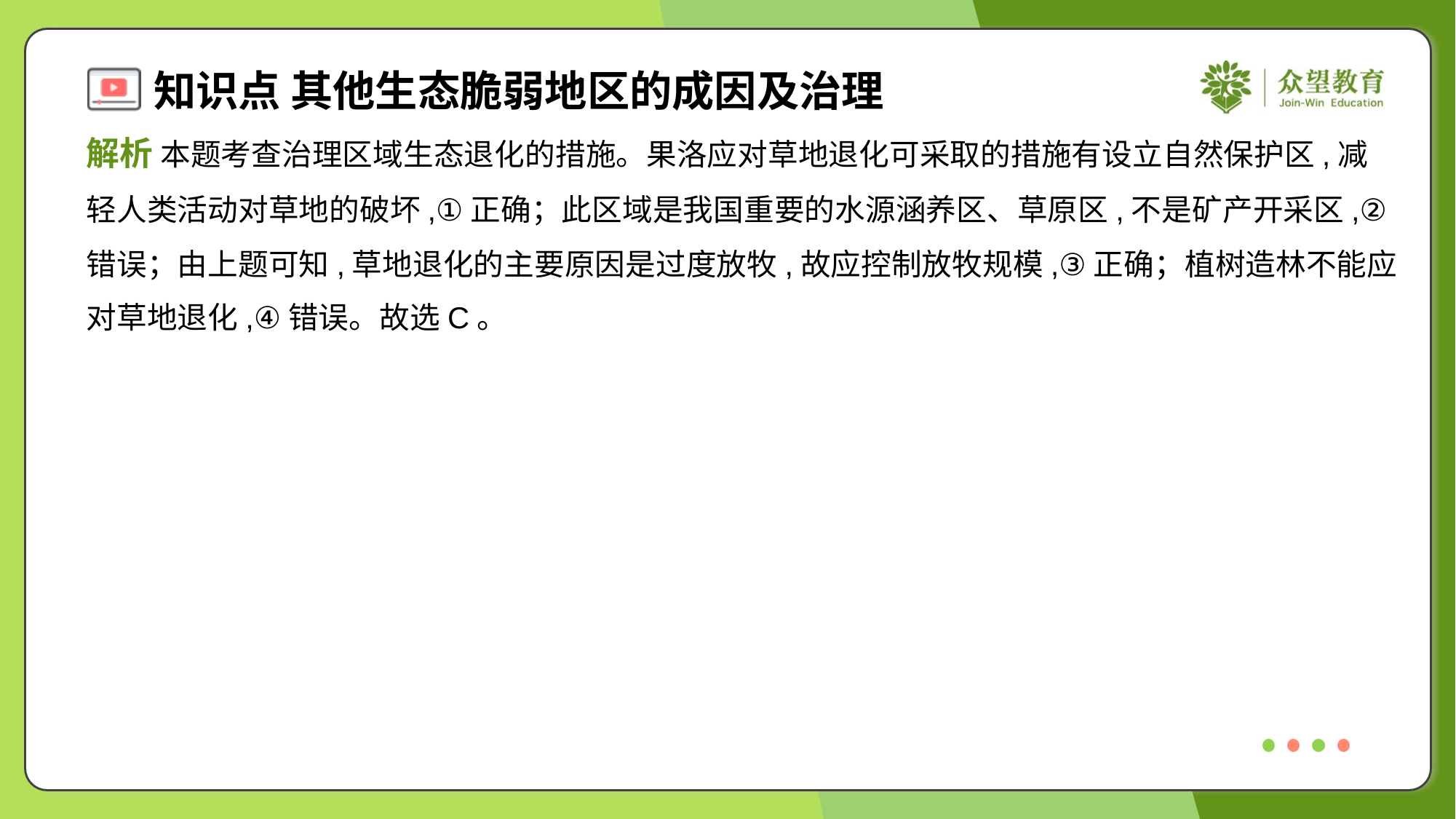

解析 本题考查治理区域生态退化的措施。果洛应对草地退化可采取的措施有设立自然保护区,减
轻人类活动对草地的破坏,①正确；此区域是我国重要的水源涵养区、草原区,不是矿产开采区,②
错误；由上题可知,草地退化的主要原因是过度放牧,故应控制放牧规模,③正确；植树造林不能应
对草地退化,④错误。故选C。